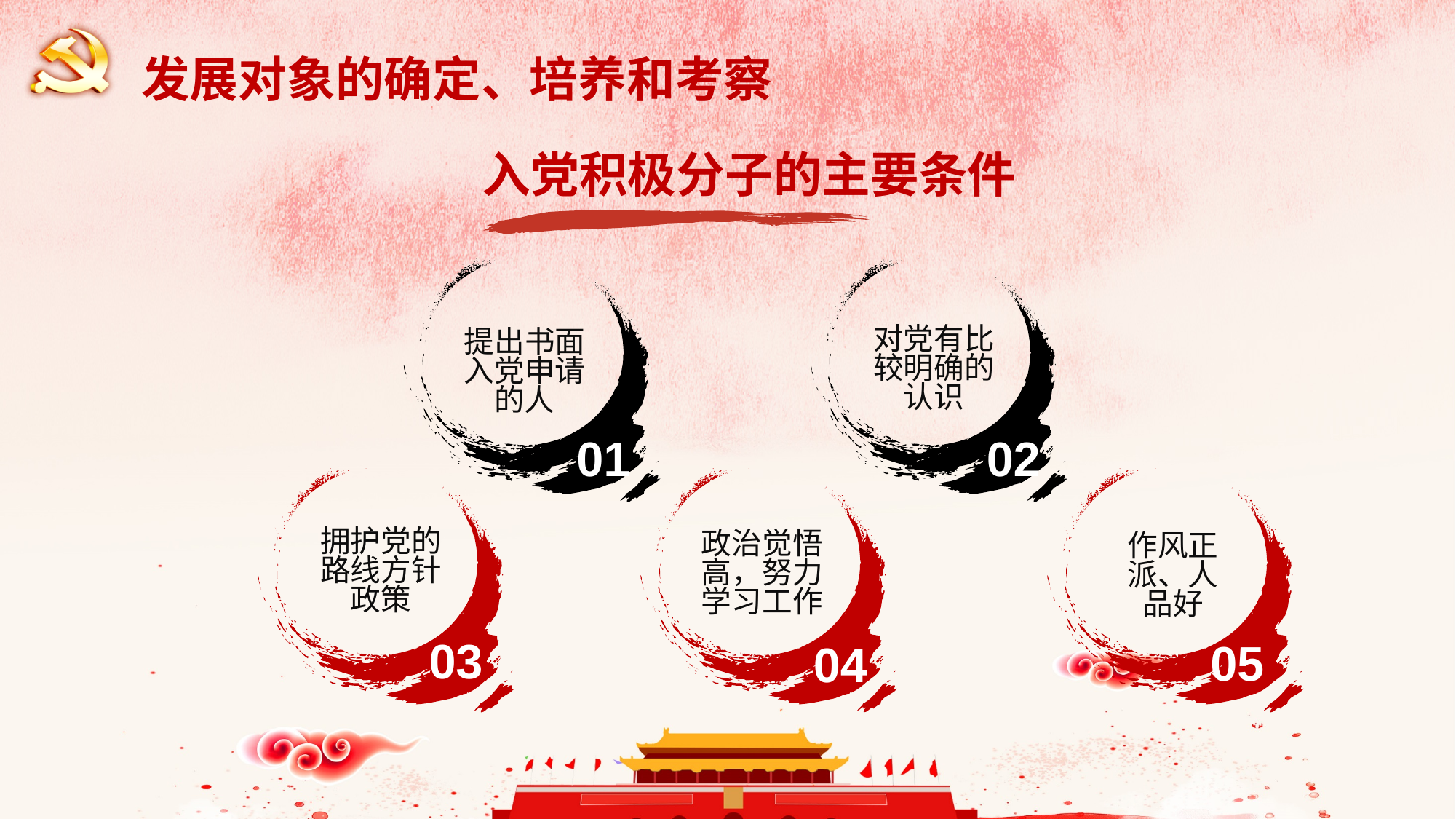

发展对象的确定、培养和考察
入党积极分子的主要条件

对党有比较明确的认识
提出书面入党申请的人
01
02

拥护党的路线方针政策
政治觉悟高，努力学习工作
作风正派、人品好
03
05
04